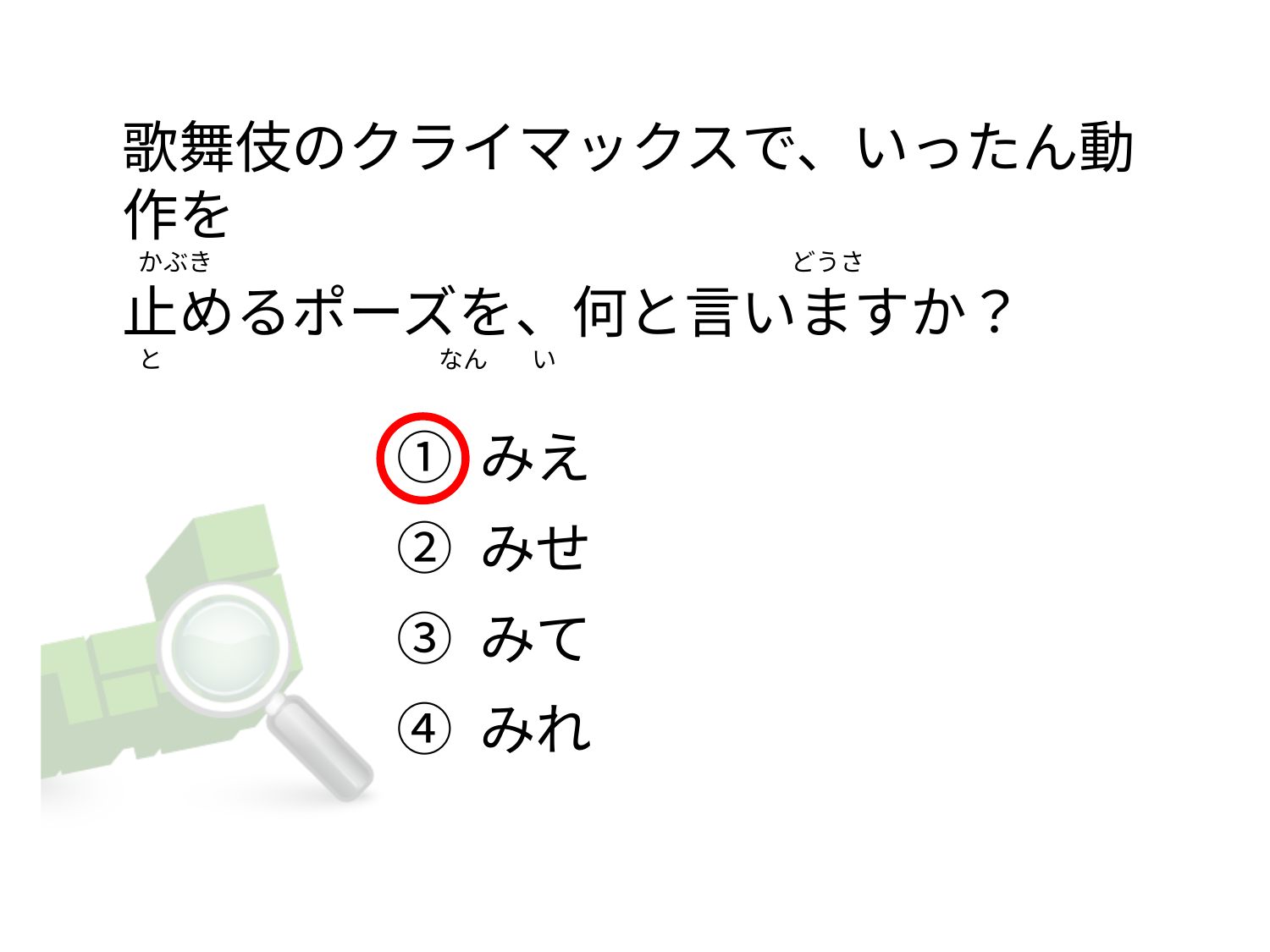

# 歌舞伎のクライマックスで、いったん動作を    かぶき                                                                                                         どうさ 止めるポーズを、何と言いますか？    と                                                  なん        い
① みえ
② みせ
③ みて
④ みれ